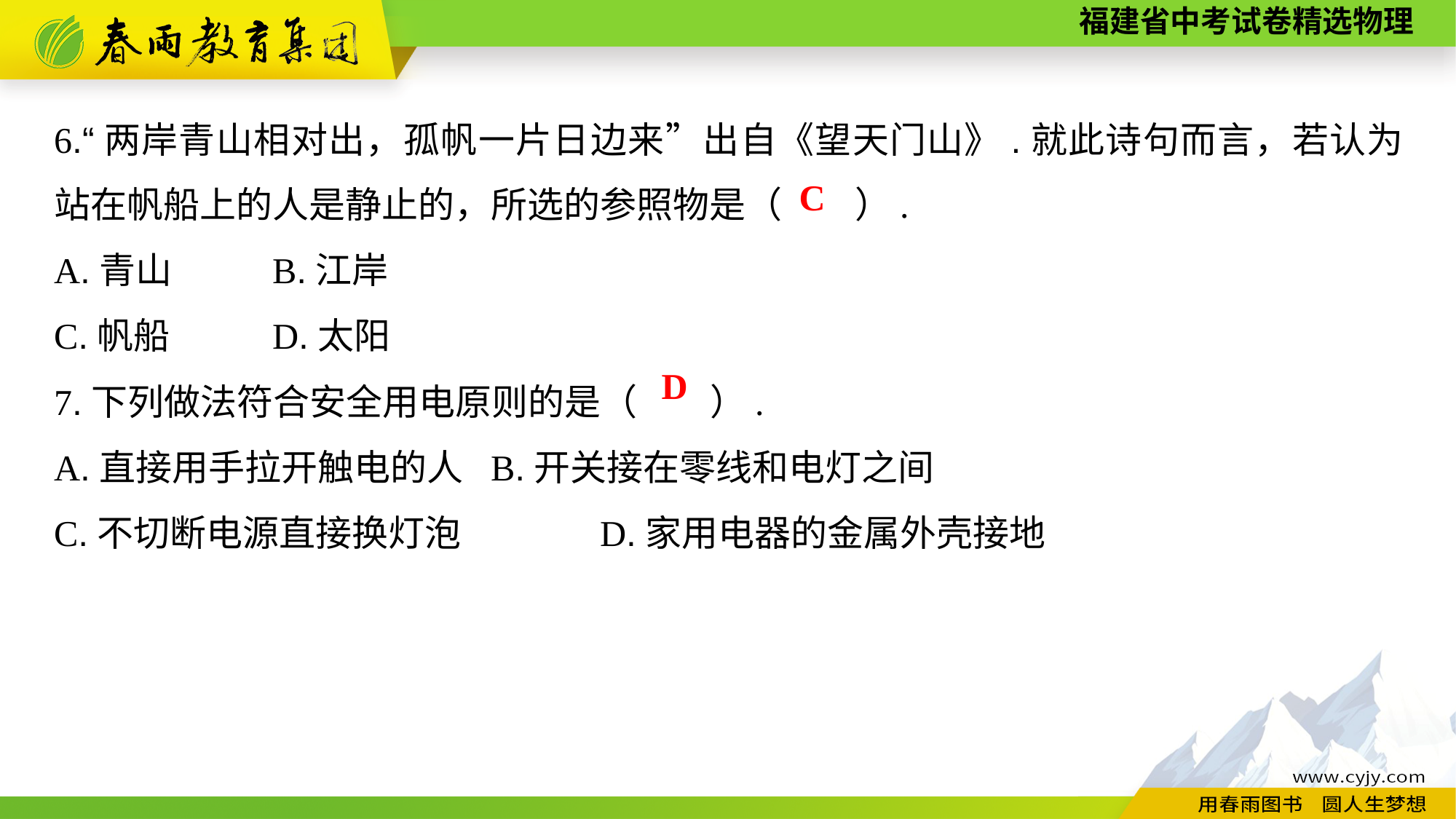

6.“两岸青山相对出，孤帆一片日边来”出自《望天门山》.就此诗句而言，若认为站在帆船上的人是静止的，所选的参照物是（　　）.
A.青山	B.江岸
C.帆船　　	D.太阳
7.下列做法符合安全用电原则的是（　　）.
A.直接用手拉开触电的人	B.开关接在零线和电灯之间
C.不切断电源直接换灯泡　　	D.家用电器的金属外壳接地
C
D